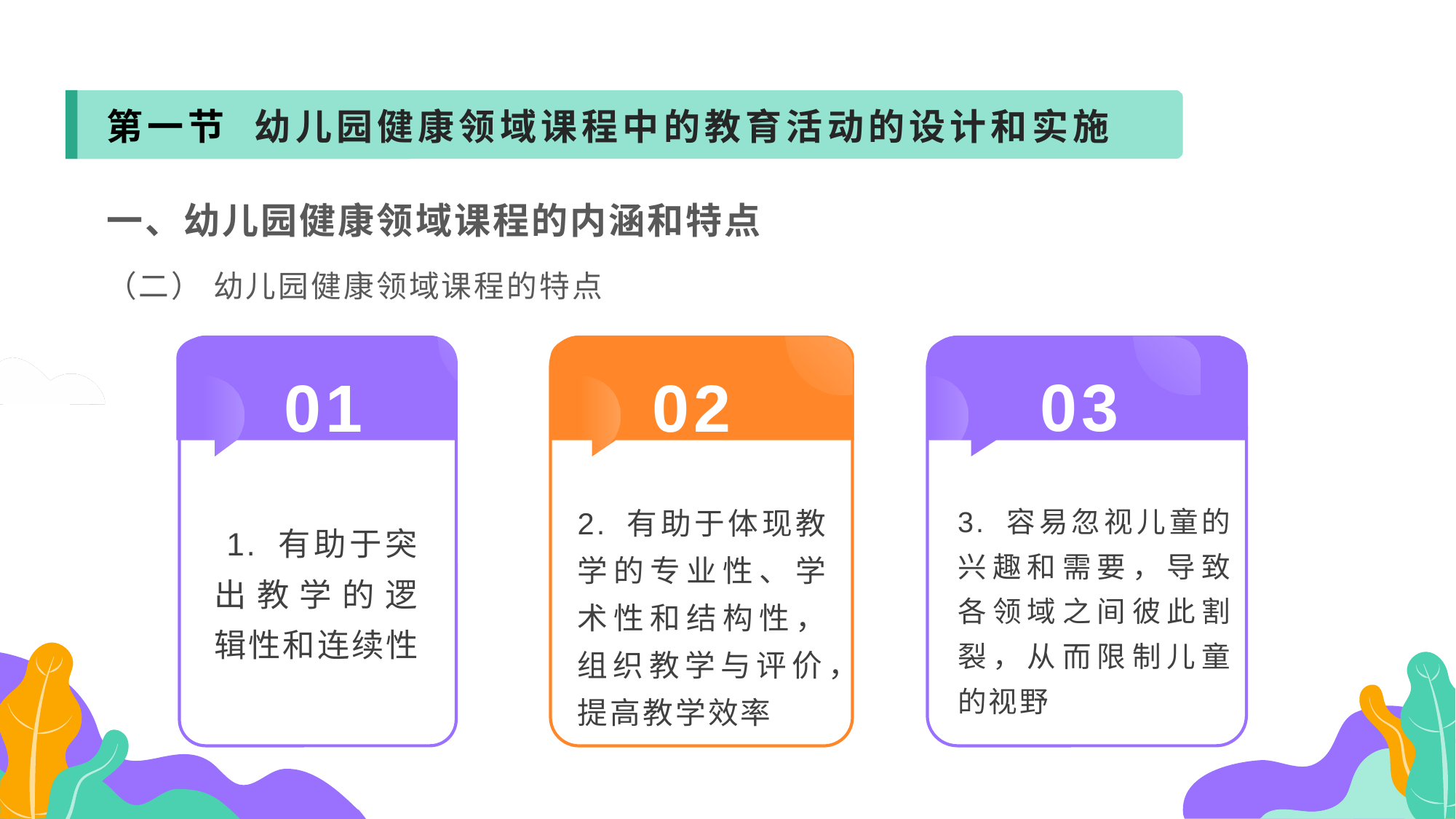

第一节  幼儿园健康领域课程中的教育活动的设计和实施
一、幼儿园健康领域课程的内涵和特点
（二） 幼儿园健康领域课程的特点

03
02
01

2. 有助于体现教学的专业性、学术性和结构性，组织教学与评价，提高教学效率
3. 容易忽视儿童的兴趣和需要，导致各领域之间彼此割裂，从而限制儿童的视野
 1. 有助于突出教学的逻辑性和连续性